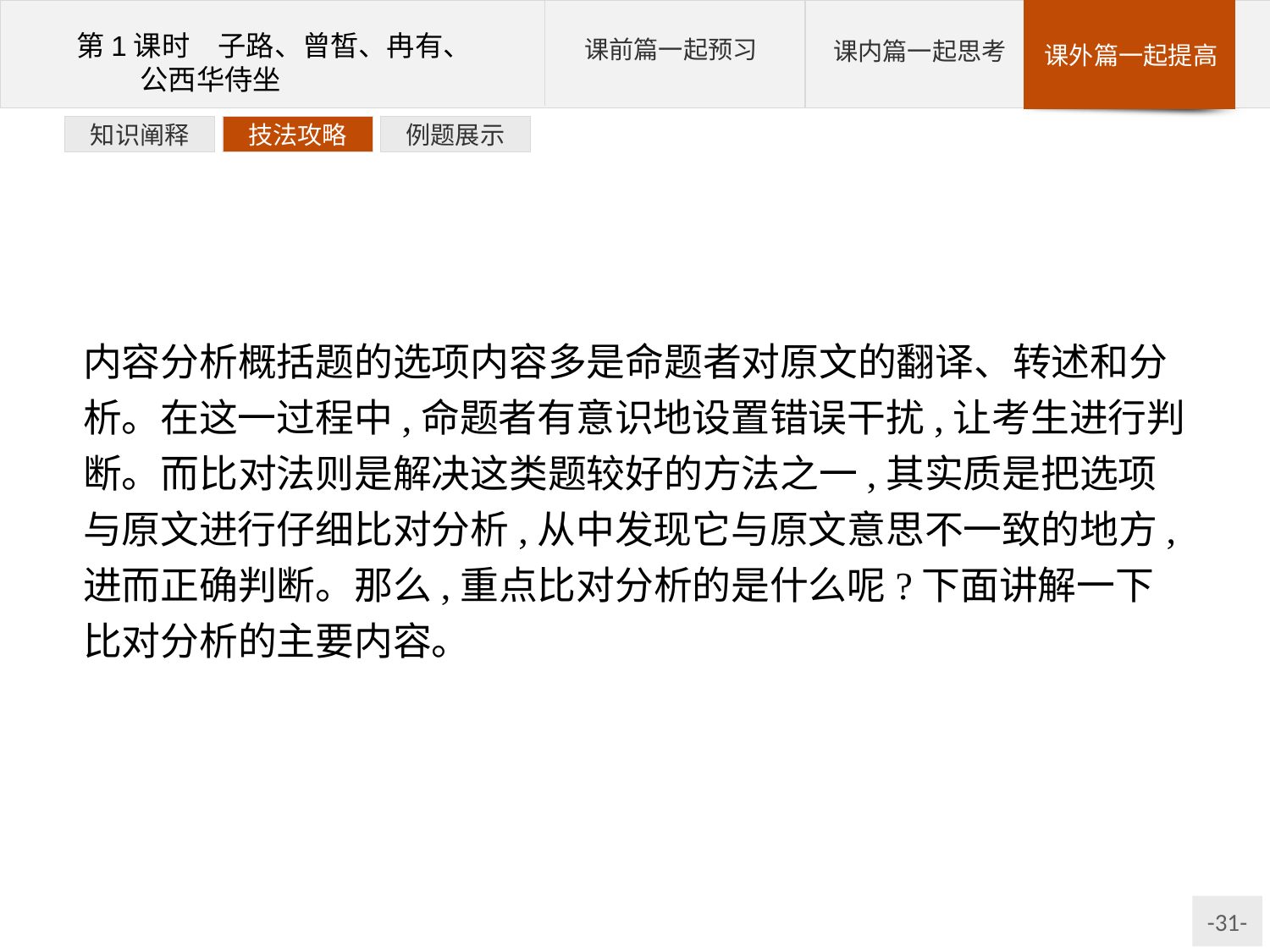

例题展示
技法攻略
知识阐释
内容分析概括题的选项内容多是命题者对原文的翻译、转述和分析。在这一过程中,命题者有意识地设置错误干扰,让考生进行判断。而比对法则是解决这类题较好的方法之一,其实质是把选项与原文进行仔细比对分析,从中发现它与原文意思不一致的地方,进而正确判断。那么,重点比对分析的是什么呢?下面讲解一下比对分析的主要内容。